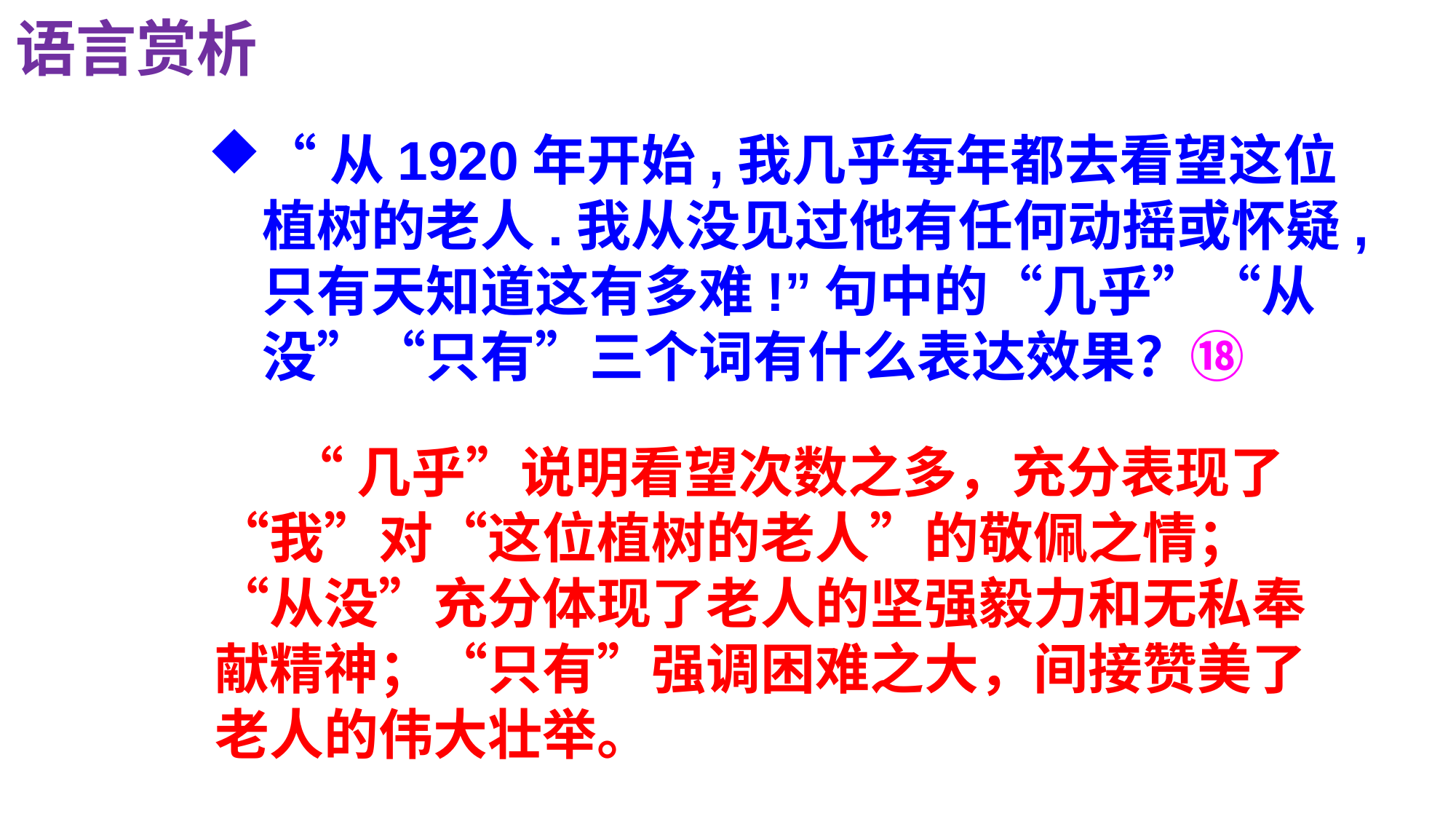

语言赏析
“从1920年开始,我几乎每年都去看望这位植树的老人.我从没见过他有任何动摇或怀疑,只有天知道这有多难!”句中的“几乎”“从没”“只有”三个词有什么表达效果？⑱
      “几乎”说明看望次数之多，充分表现了“我”对“这位植树的老人”的敬佩之情；“从没”充分体现了老人的坚强毅力和无私奉献精神；“只有”强调困难之大，间接赞美了老人的伟大壮举。